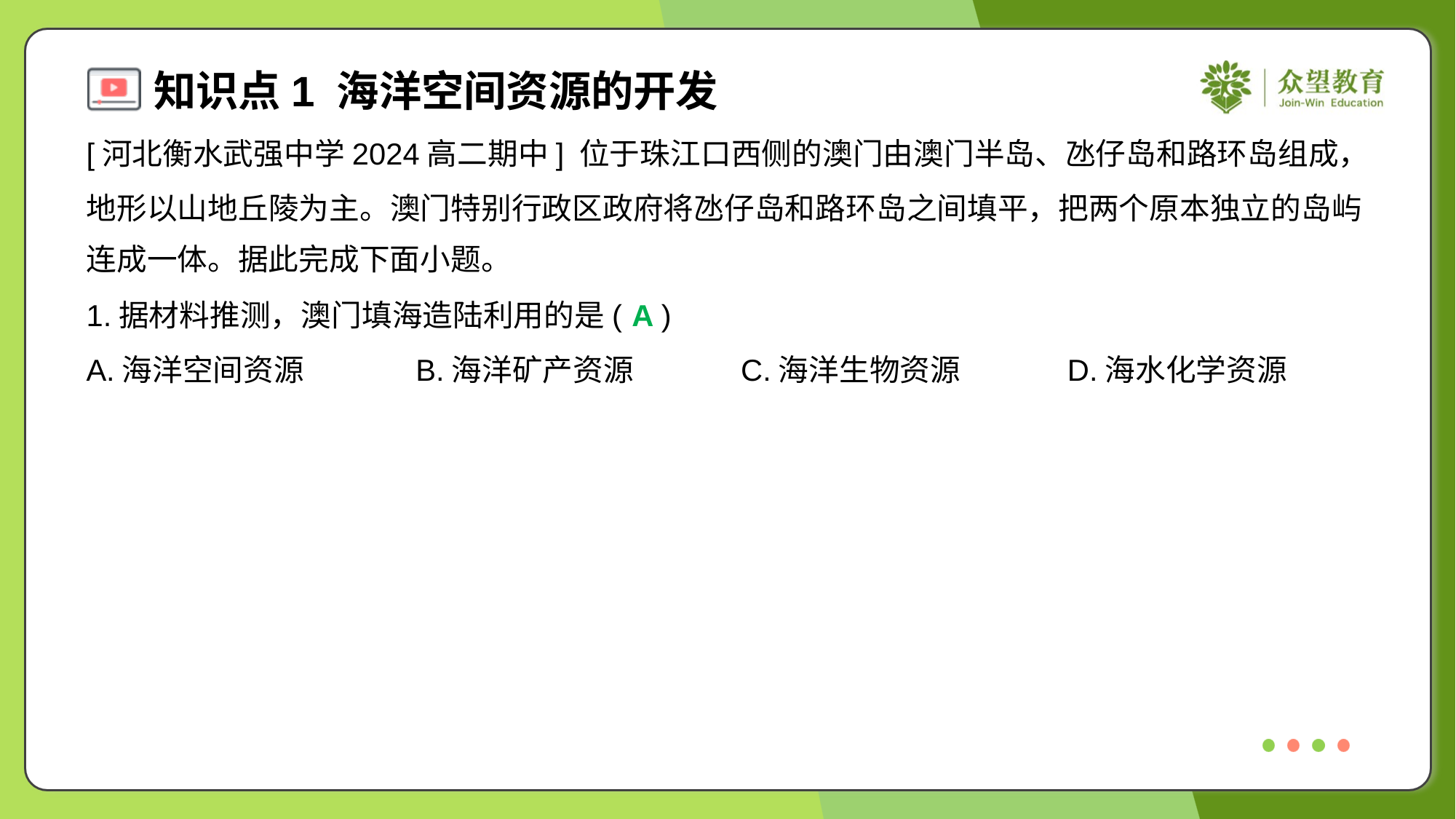

[河北衡水武强中学2024高二期中] 位于珠江口西侧的澳门由澳门半岛、氹仔岛和路环岛组成，
地形以山地丘陵为主。澳门特别行政区政府将氹仔岛和路环岛之间填平，把两个原本独立的岛屿
连成一体。据此完成下面小题。
1.据材料推测，澳门填海造陆利用的是(     )
A
A.海洋空间资源	B.海洋矿产资源	C.海洋生物资源	D.海水化学资源